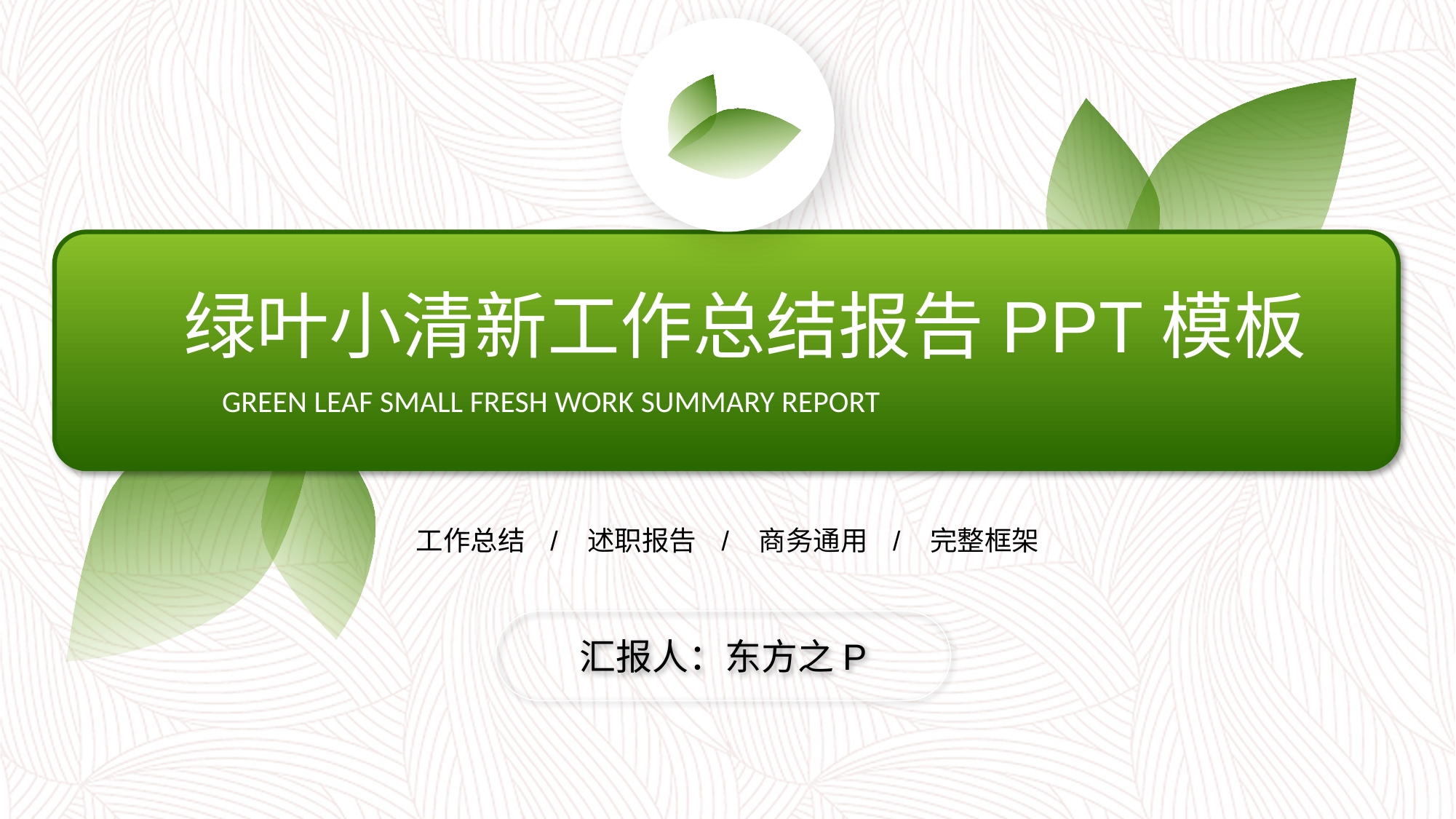

绿叶小清新工作总结报告PPT模板

GREEN LEAF SMALL FRESH WORK SUMMARY REPORT
工作总结   /   述职报告   /   商务通用   /   完整框架
汇报人：东方之P